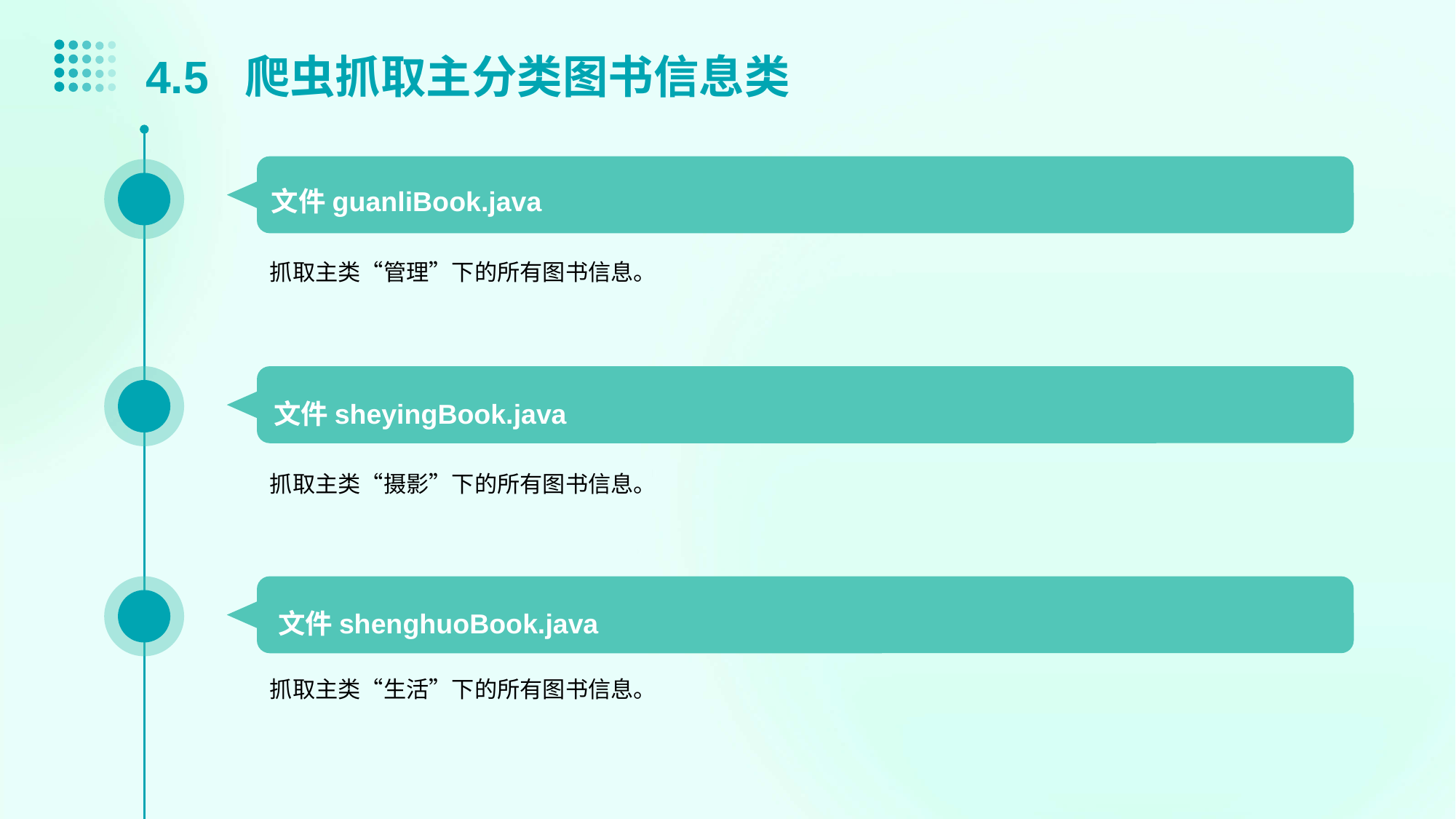

4.5  爬虫抓取主分类图书信息类

文件guanliBook.java

抓取主类“管理”下的所有图书信息。

文件sheyingBook.java

抓取主类“摄影”下的所有图书信息。

文件shenghuoBook.java

抓取主类“生活”下的所有图书信息。